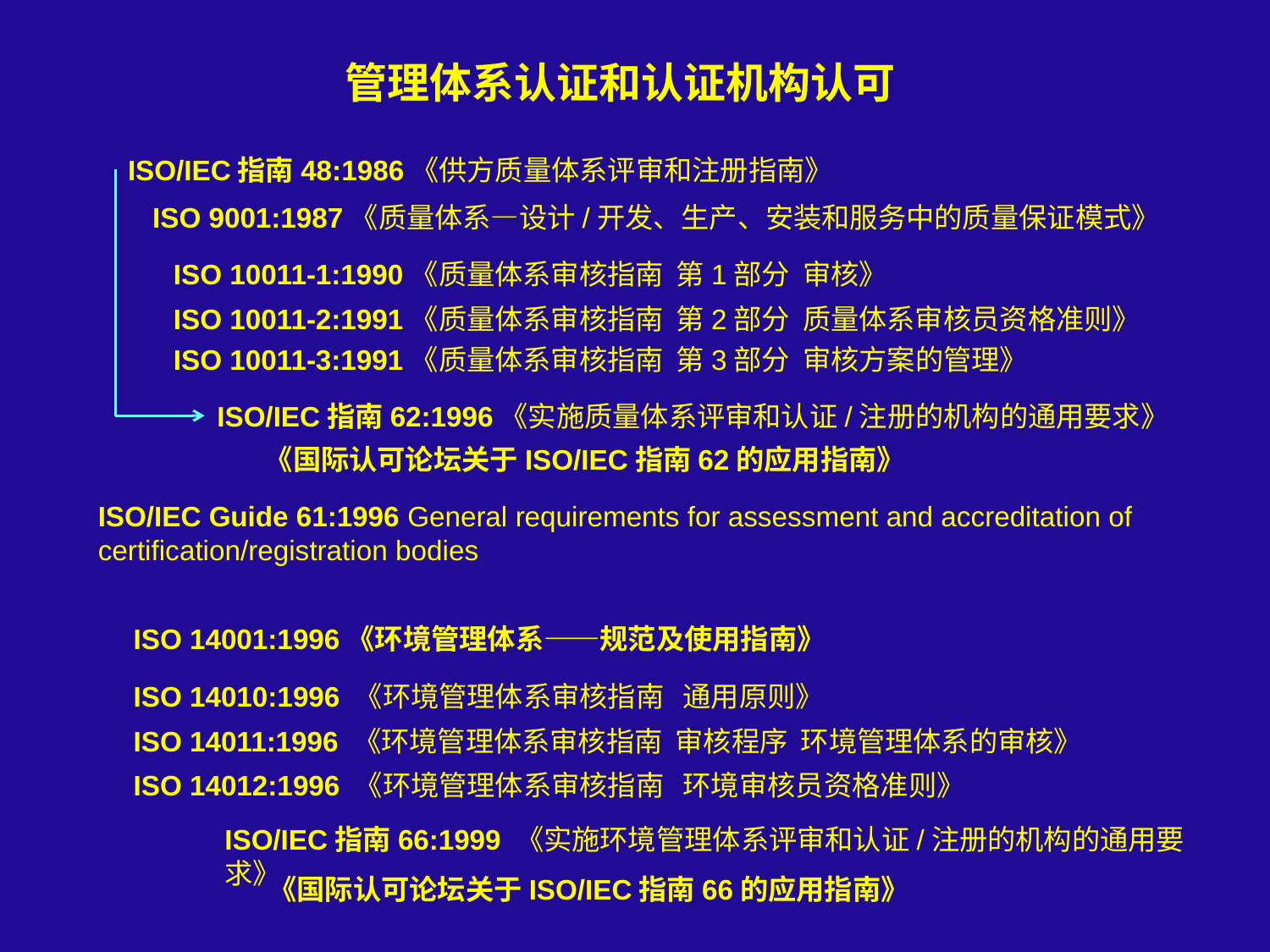

管理体系认证和认证机构认可

ISO/IEC指南48:1986《供方质量体系评审和注册指南》
ISO 9001:1987《质量体系—设计/开发、生产、安装和服务中的质量保证模式》
ISO 10011-1:1990《质量体系审核指南  第1部分  审核》
ISO 10011-2:1991《质量体系审核指南  第2部分  质量体系审核员资格准则》
ISO 10011-3:1991《质量体系审核指南  第3部分  审核方案的管理》
ISO/IEC指南62:1996《实施质量体系评审和认证/注册的机构的通用要求》
《国际认可论坛关于ISO/IEC指南62的应用指南》
ISO/IEC Guide 61:1996 General requirements for assessment and accreditation of certification/registration bodies
ISO 14001:1996《环境管理体系——规范及使用指南》
ISO 14010:1996 《环境管理体系审核指南   通用原则》
ISO 14011:1996 《环境管理体系审核指南  审核程序  环境管理体系的审核》
ISO 14012:1996 《环境管理体系审核指南   环境审核员资格准则》
ISO/IEC指南66:1999 《实施环境管理体系评审和认证/注册的机构的通用要求》
《国际认可论坛关于ISO/IEC指南66的应用指南》